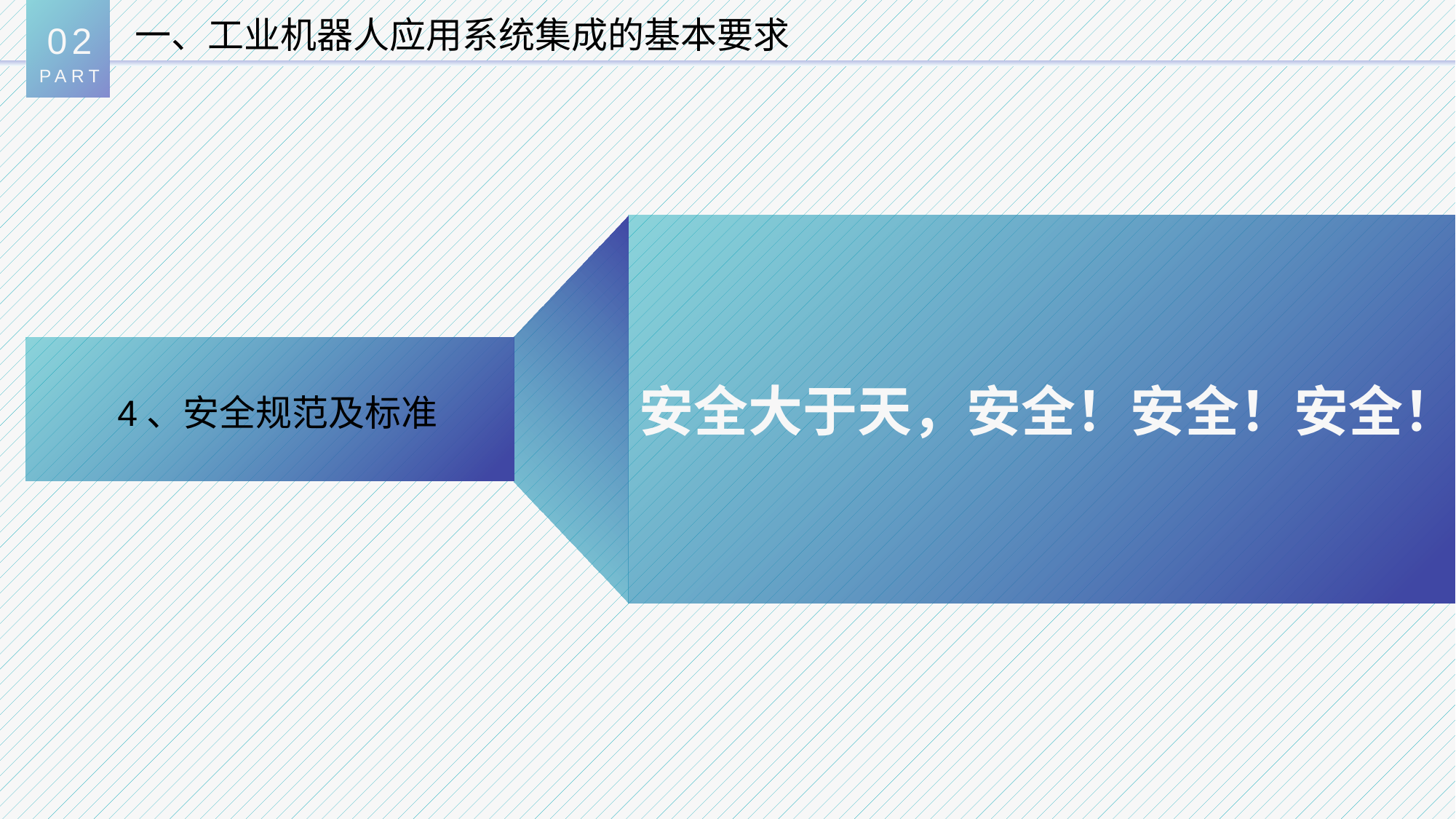

02
PART
一、工业机器人应用系统集成的基本要求

安全大于天，安全！安全！安全！

  4、安全规范及标准